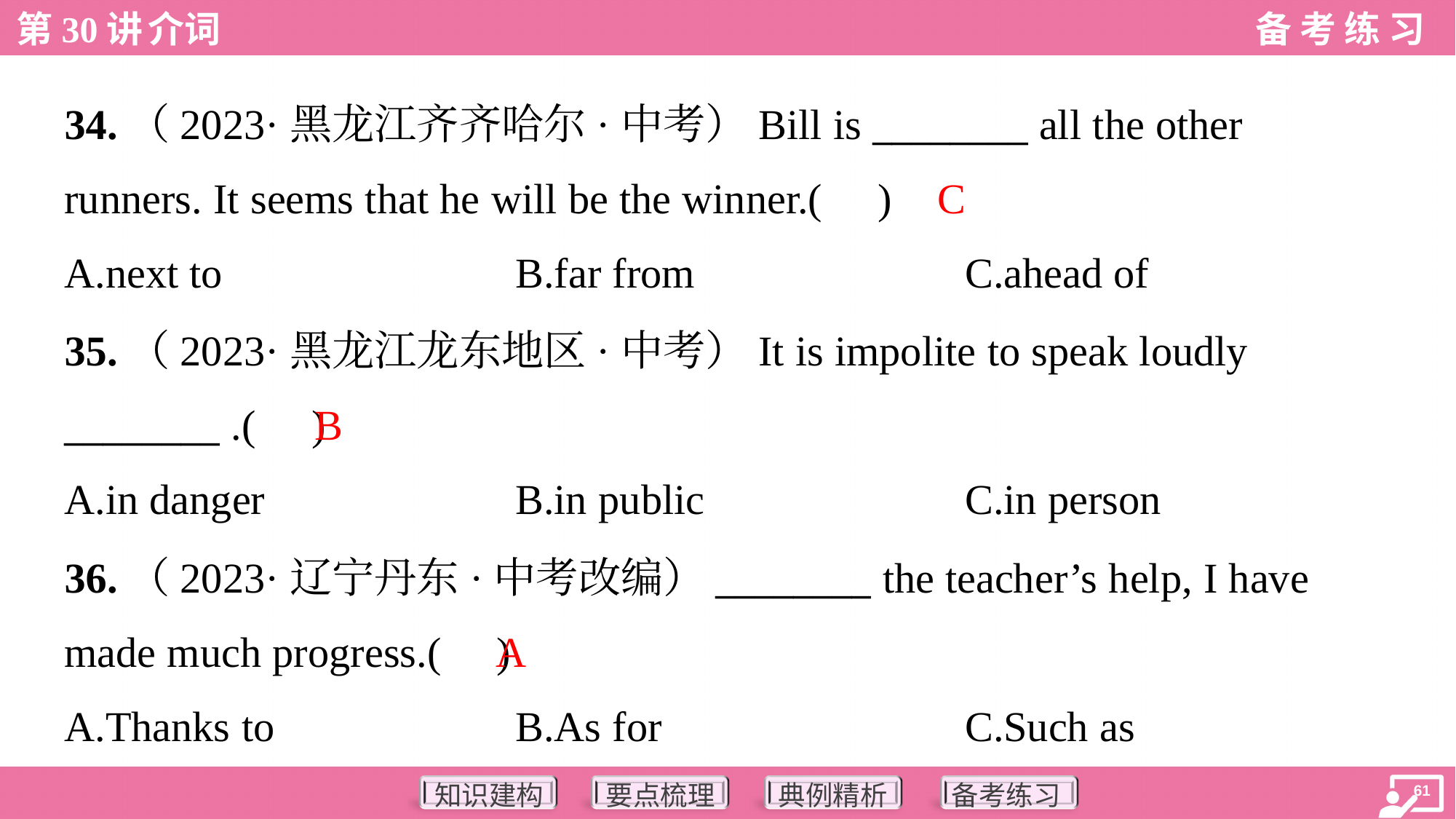

34.（2023·黑龙江齐齐哈尔·中考）Bill is ________ all the other
runners. It seems that he will be the winner.(     )
C
A.next to	B.far from	C.ahead of
35.（2023·黑龙江龙东地区·中考）It is impolite to speak loudly
________ .(     )
B
A.in danger	B.in public	C.in person
36.（2023·辽宁丹东·中考改编）________ the teacher’s help, I have
made much progress.(     )
A
A.Thanks to	B.As for	C.Such as